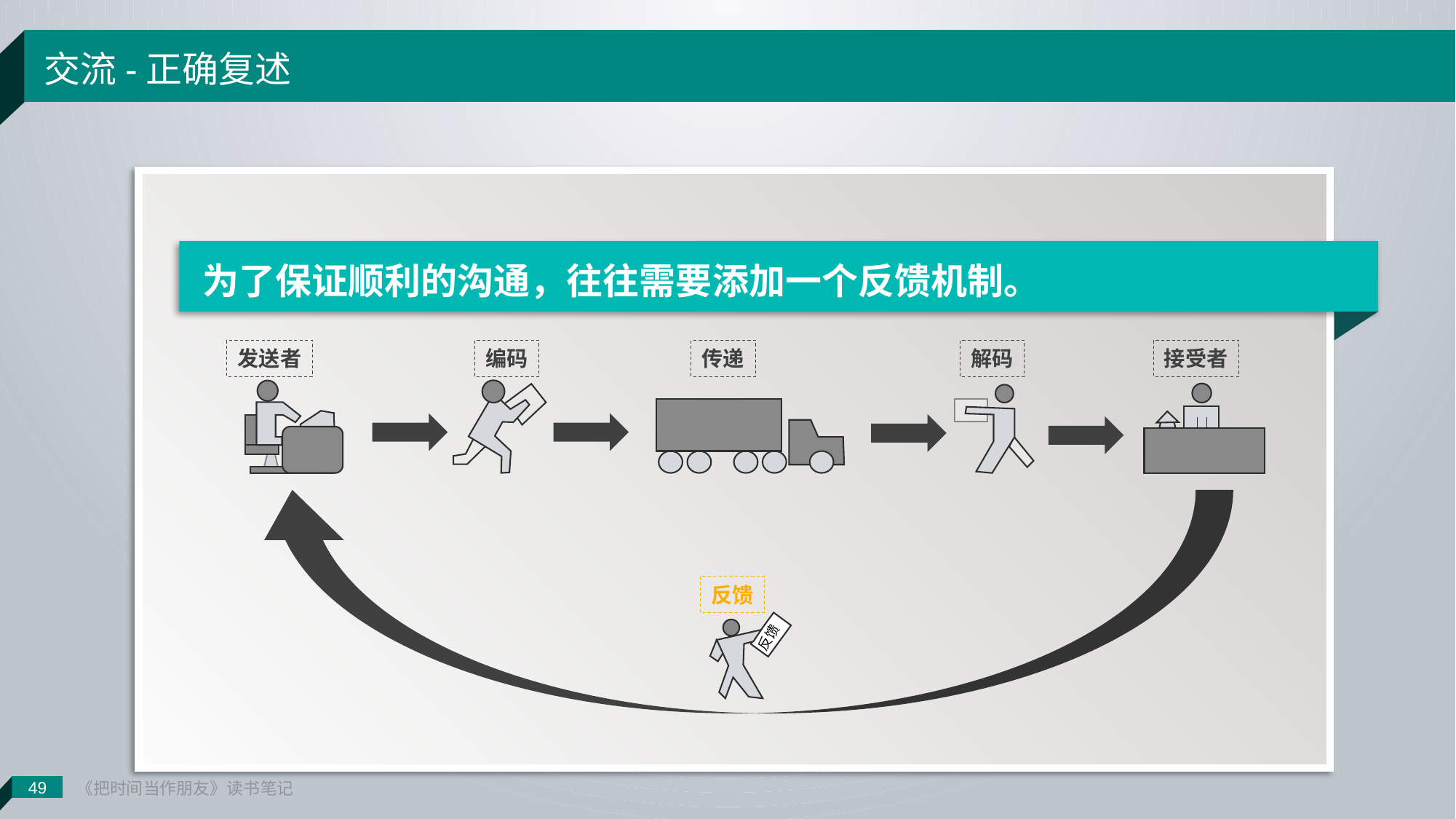

49
《把时间当作朋友》读书笔记

交流-正确复述

为了保证顺利的沟通，往往需要添加一个反馈机制。

发送者
编码
传递
解码
接受者

反馈

反馈